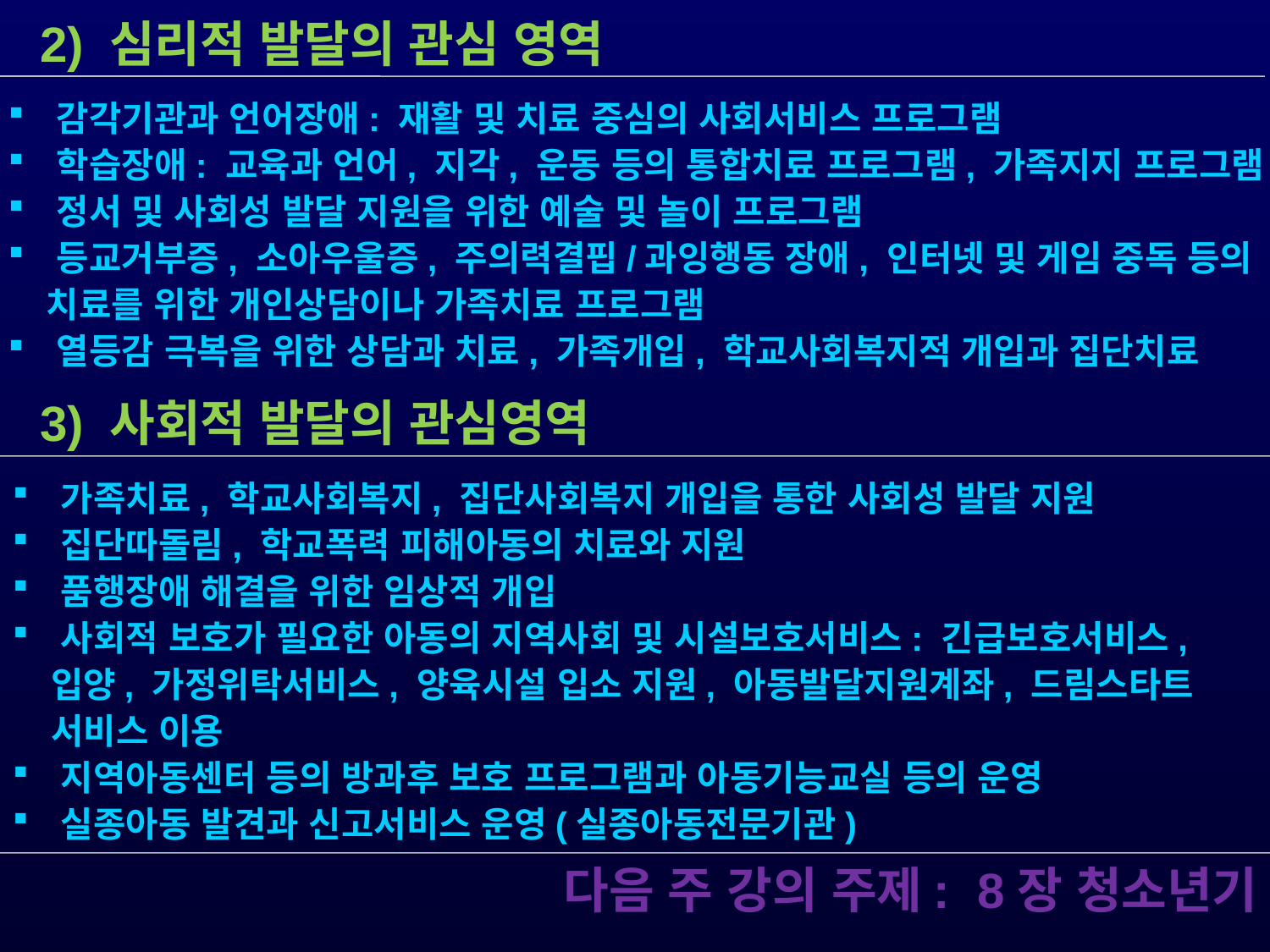

2) 심리적 발달의 관심 영역

 감각기관과 언어장애: 재활 및 치료 중심의 사회서비스 프로그램
 학습장애: 교육과 언어, 지각, 운동 등의 통합치료 프로그램, 가족지지 프로그램
 정서 및 사회성 발달 지원을 위한 예술 및 놀이 프로그램
 등교거부증, 소아우울증, 주의력결핍/과잉행동 장애, 인터넷 및 게임 중독 등의
   치료를 위한 개인상담이나 가족치료 프로그램
 열등감 극복을 위한 상담과 치료, 가족개입, 학교사회복지적 개입과 집단치료
  3) 사회적 발달의 관심영역

 가족치료, 학교사회복지, 집단사회복지 개입을 통한 사회성 발달 지원
 집단따돌림, 학교폭력 피해아동의 치료와 지원
 품행장애 해결을 위한 임상적 개입
 사회적 보호가 필요한 아동의 지역사회 및 시설보호서비스: 긴급보호서비스,
   입양, 가정위탁서비스, 양육시설 입소 지원, 아동발달지원계좌, 드림스타트
   서비스 이용
 지역아동센터 등의 방과후 보호 프로그램과 아동기능교실 등의 운영
 실종아동 발견과 신고서비스 운영(실종아동전문기관)

 다음 주 강의 주제:  8장 청소년기